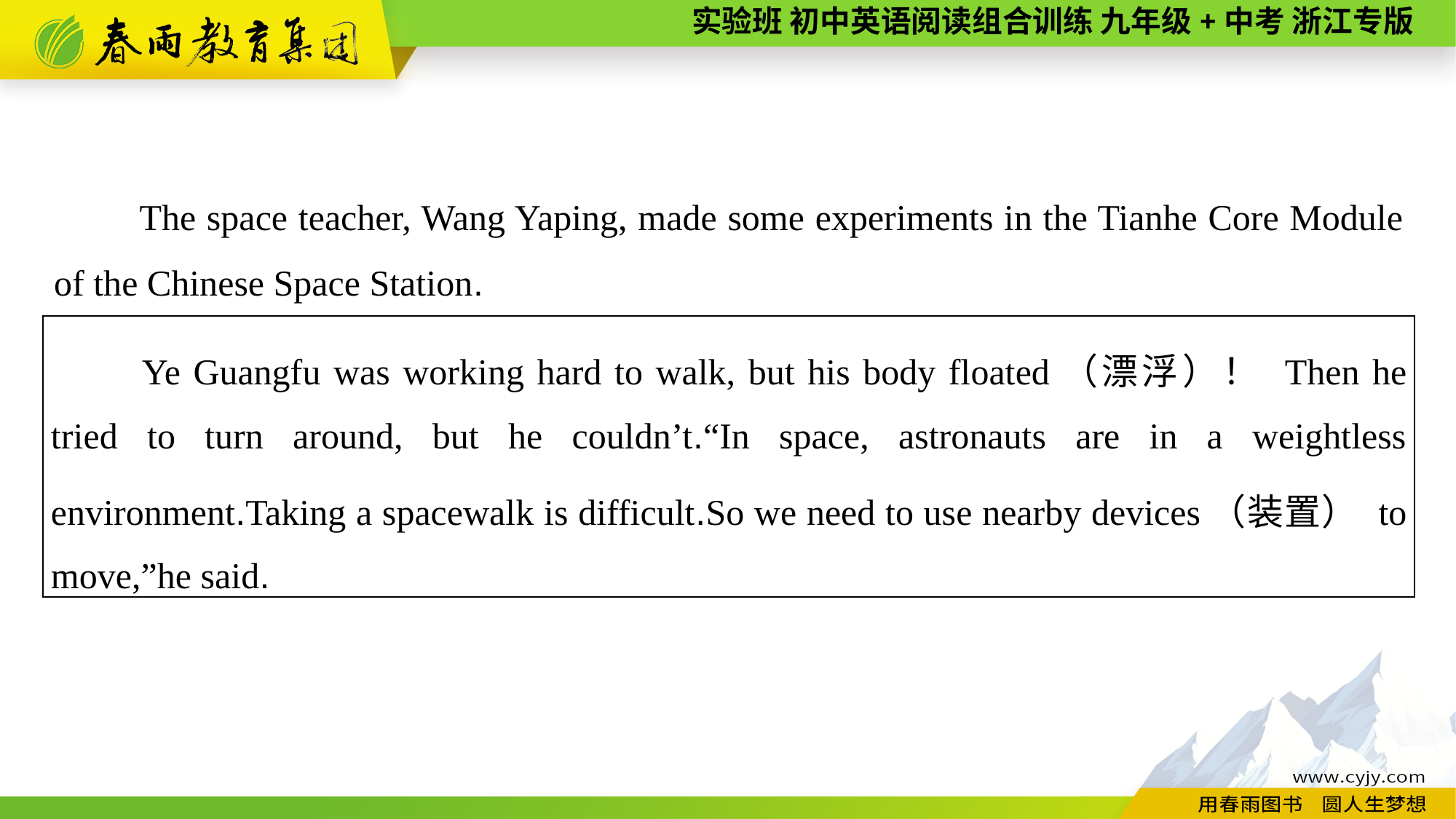

The space teacher, Wang Yaping, made some experiments in the Tianhe Core Module of the Chinese Space Station.
| Ye Guangfu was working hard to walk, but his body floated（漂浮）！ Then he tried to turn around, but he couldn’t.“In space, astronauts are in a weightless environment.Taking a spacewalk is difficult.So we need to use nearby devices（装置） to move,”he said. |
| --- |